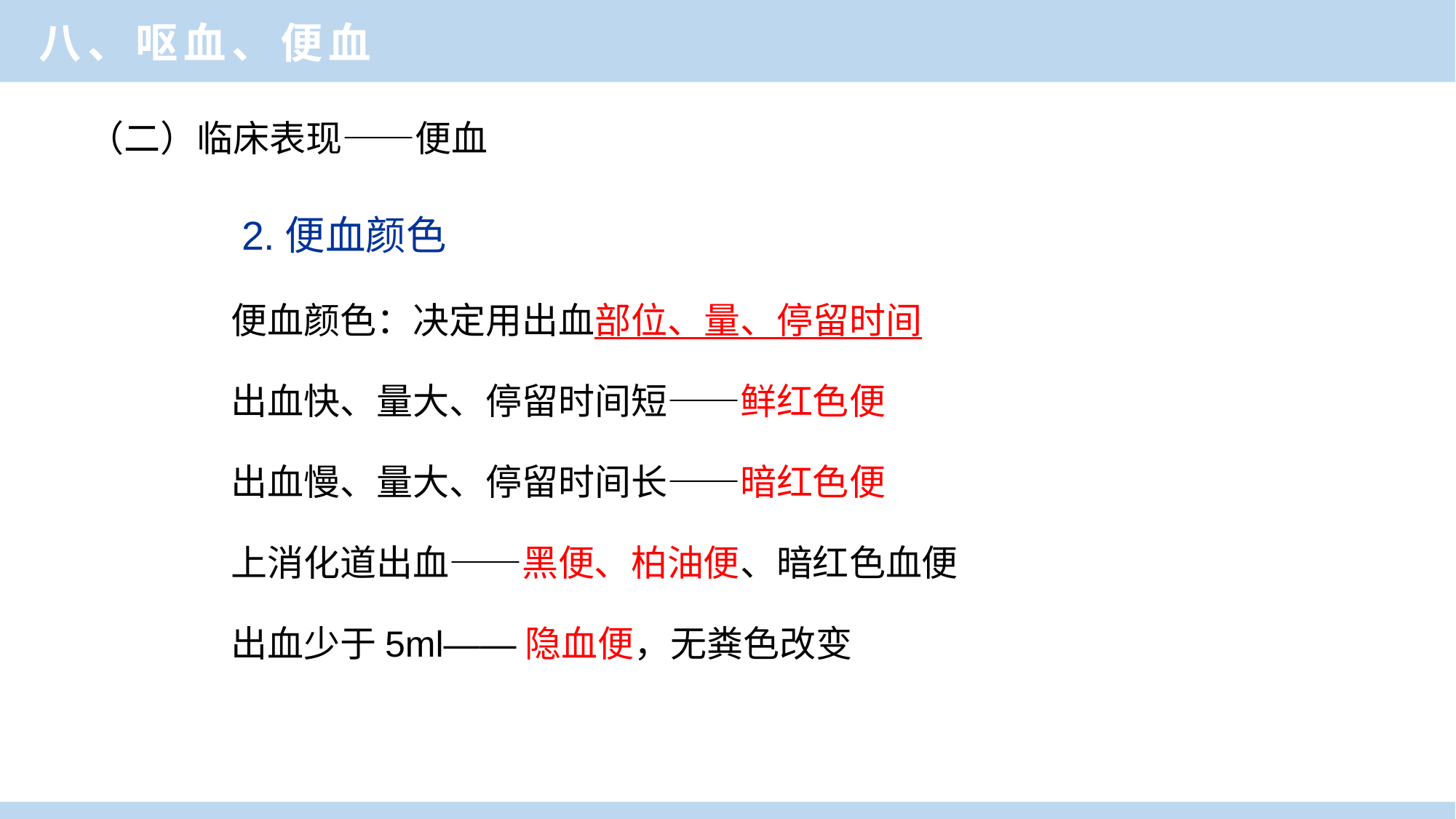

八、呕血、便血
（二）临床表现——便血
2.便血颜色
便血颜色：决定用出血部位、量、停留时间
出血快、量大、停留时间短——鲜红色便
出血慢、量大、停留时间长——暗红色便
上消化道出血——黑便、柏油便、暗红色血便
出血少于5ml——隐血便，无粪色改变